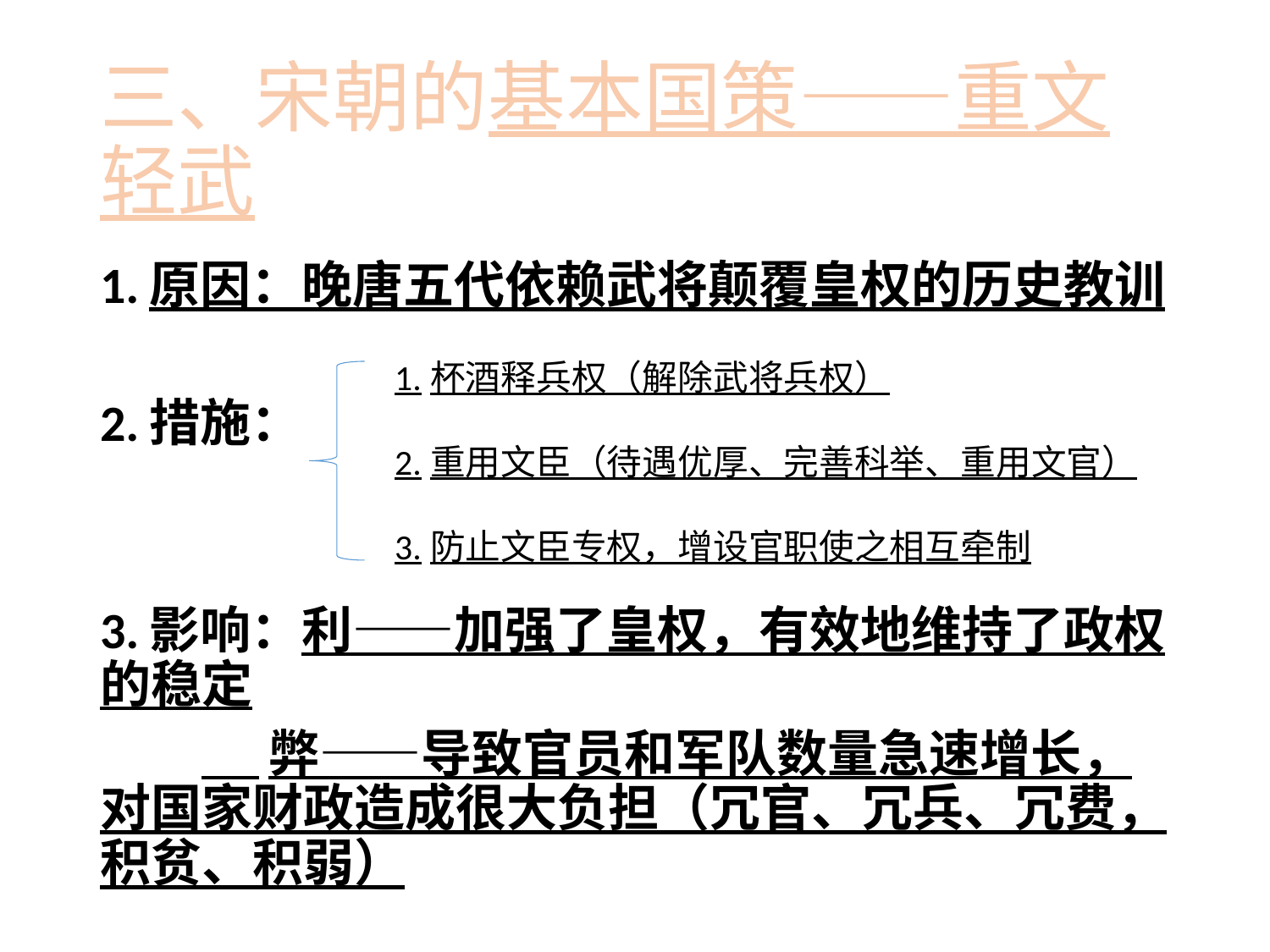

# 三、宋朝的基本国策——重文轻武
1.原因：晚唐五代依赖武将颠覆皇权的历史教训

2.措施：

3.影响：利——加强了皇权，有效地维持了政权的稳定
	     弊——导致官员和军队数量急速增长，对国家财政造成很大负担（冗官、冗兵、冗费，积贫、积弱）
1.杯酒释兵权（解除武将兵权）

2.重用文臣（待遇优厚、完善科举、重用文官）

3.防止文臣专权，增设官职使之相互牵制